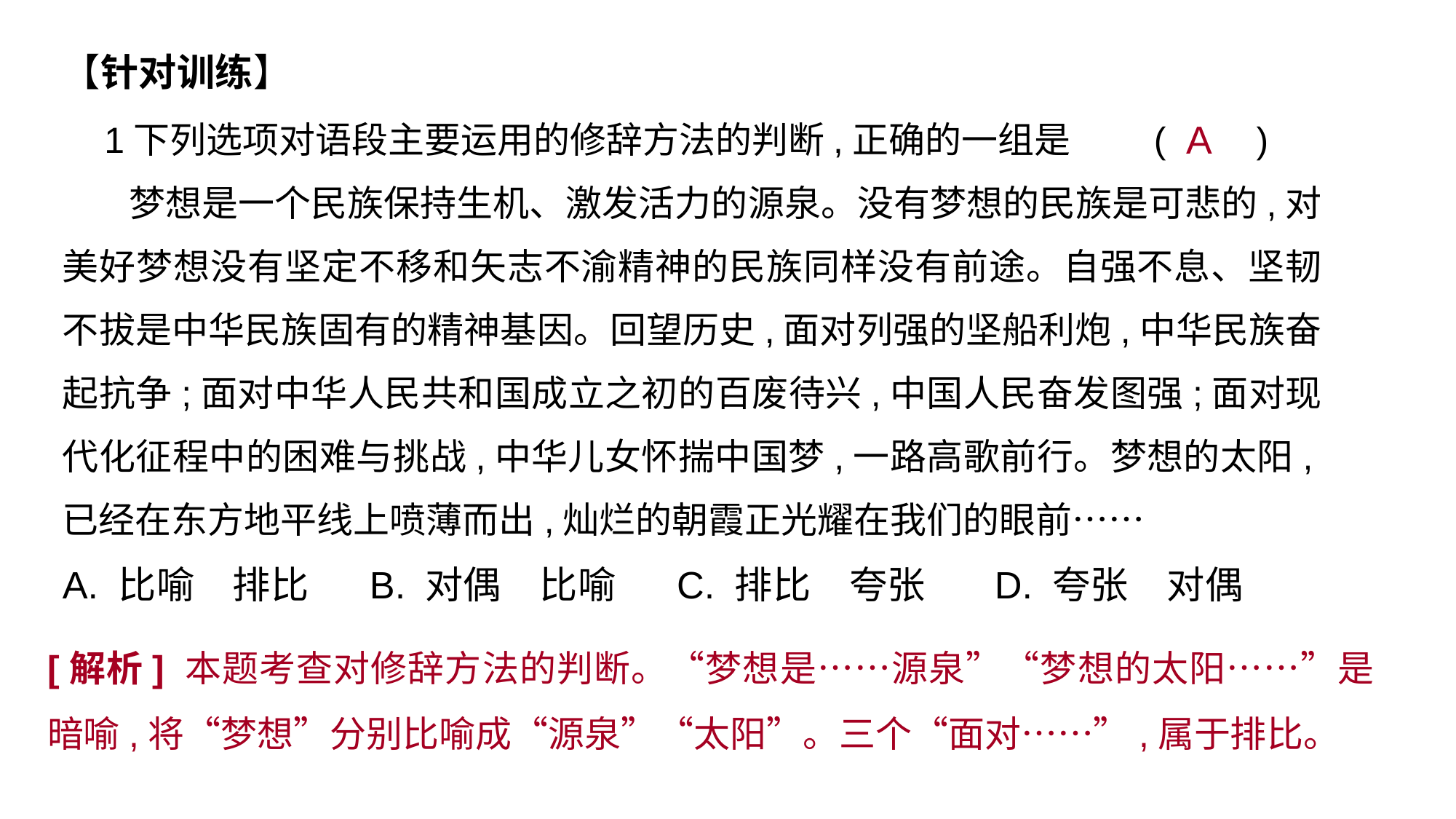

【针对训练】
    1下列选项对语段主要运用的修辞方法的判断,正确的一组是	(　　)
       梦想是一个民族保持生机、激发活力的源泉。没有梦想的民族是可悲的,对美好梦想没有坚定不移和矢志不渝精神的民族同样没有前途。自强不息、坚韧不拔是中华民族固有的精神基因。回望历史,面对列强的坚船利炮,中华民族奋起抗争;面对中华人民共和国成立之初的百废待兴,中国人民奋发图强;面对现代化征程中的困难与挑战,中华儿女怀揣中国梦,一路高歌前行。梦想的太阳,已经在东方地平线上喷薄而出,灿烂的朝霞正光耀在我们的眼前……
A. 比喻　排比      B. 对偶　比喻      C. 排比　夸张       D. 夸张　对偶
A
[解析] 本题考查对修辞方法的判断。“梦想是……源泉”“梦想的太阳……”是暗喻,将“梦想”分别比喻成“源泉”“太阳”。三个“面对……”,属于排比。